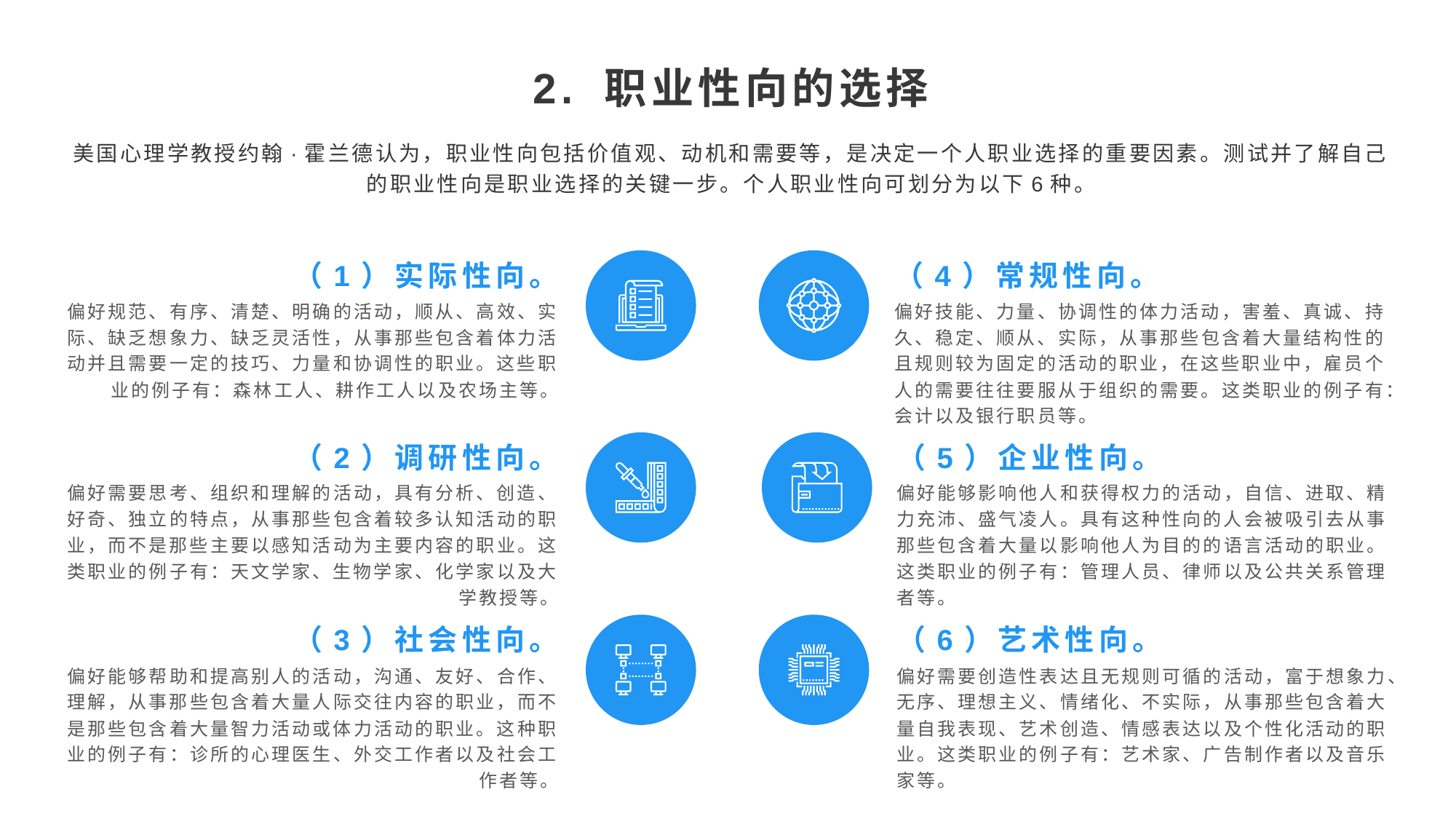

2. 职业性向的选择
美国心理学教授约翰·霍兰德认为，职业性向包括价值观、动机和需要等，是决定一个人职业选择的重要因素。测试并了解自己的职业性向是职业选择的关键一步。个人职业性向可划分为以下6种。
（4）常规性向。
（1）实际性向。

偏好规范、有序、清楚、明确的活动，顺从、高效、实际、缺乏想象力、缺乏灵活性，从事那些包含着体力活动并且需要一定的技巧、力量和协调性的职业。这些职业的例子有：森林工人、耕作工人以及农场主等。
偏好技能、力量、协调性的体力活动，害羞、真诚、持久、稳定、顺从、实际，从事那些包含着大量结构性的且规则较为固定的活动的职业，在这些职业中，雇员个人的需要往往要服从于组织的需要。这类职业的例子有：会计以及银行职员等。
（5）企业性向。
（2）调研性向。

偏好需要思考、组织和理解的活动，具有分析、创造、好奇、独立的特点，从事那些包含着较多认知活动的职业，而不是那些主要以感知活动为主要内容的职业。这类职业的例子有：天文学家、生物学家、化学家以及大学教授等。
偏好能够影响他人和获得权力的活动，自信、进取、精力充沛、盛气凌人。具有这种性向的人会被吸引去从事那些包含着大量以影响他人为目的的语言活动的职业。这类职业的例子有：管理人员、律师以及公共关系管理者等。
（6）艺术性向。
（3）社会性向。

偏好能够帮助和提高别人的活动，沟通、友好、合作、理解，从事那些包含着大量人际交往内容的职业，而不是那些包含着大量智力活动或体力活动的职业。这种职业的例子有：诊所的心理医生、外交工作者以及社会工作者等。
偏好需要创造性表达且无规则可循的活动，富于想象力、无序、理想主义、情绪化、不实际，从事那些包含着大量自我表现、艺术创造、情感表达以及个性化活动的职业。这类职业的例子有：艺术家、广告制作者以及音乐家等。